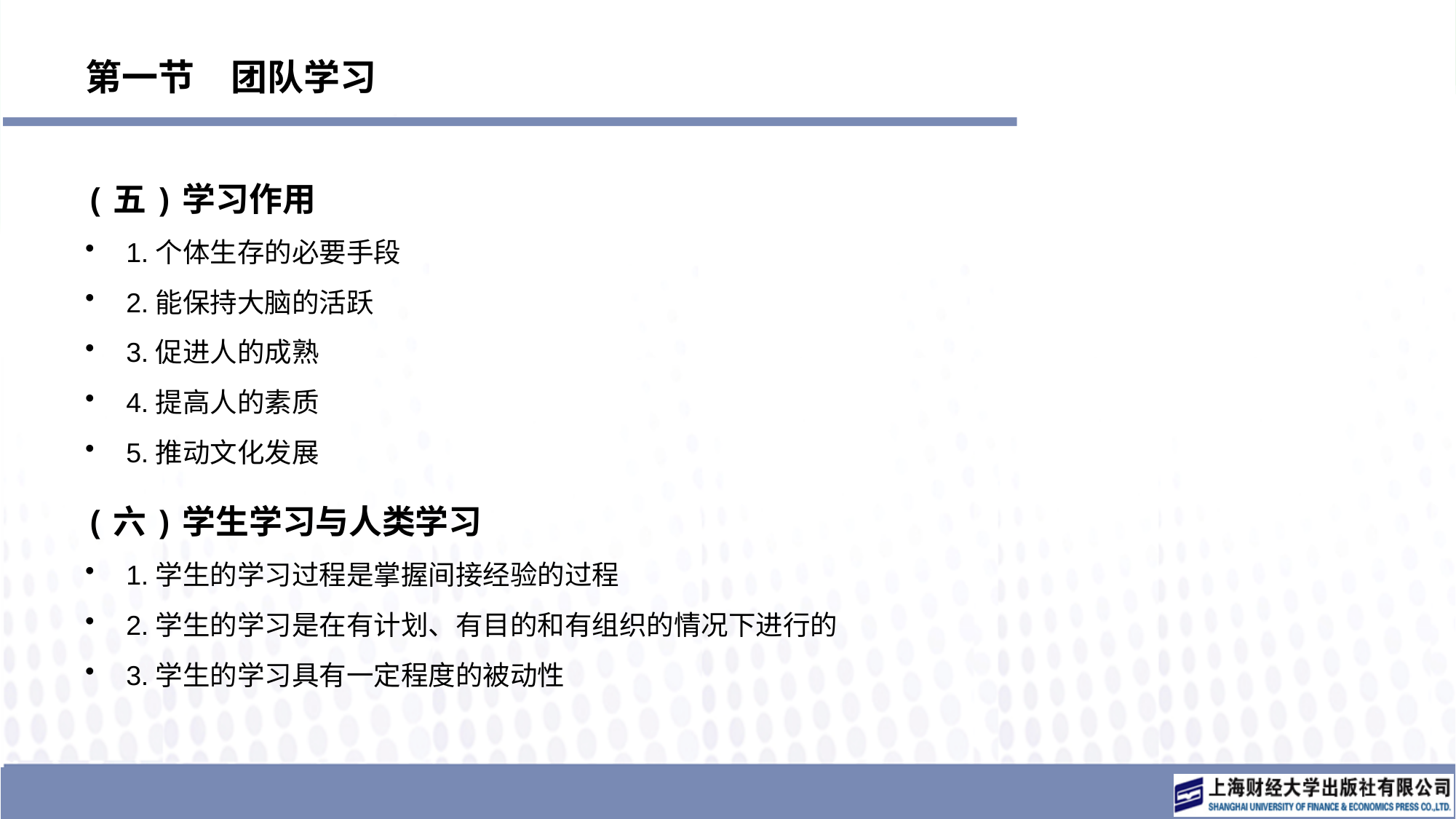

# 第一节　团队学习
(五)学习作用
1.个体生存的必要手段
2.能保持大脑的活跃
3.促进人的成熟
4.提高人的素质
5.推动文化发展
(六)学生学习与人类学习
1.学生的学习过程是掌握间接经验的过程
2.学生的学习是在有计划、有目的和有组织的情况下进行的
3.学生的学习具有一定程度的被动性